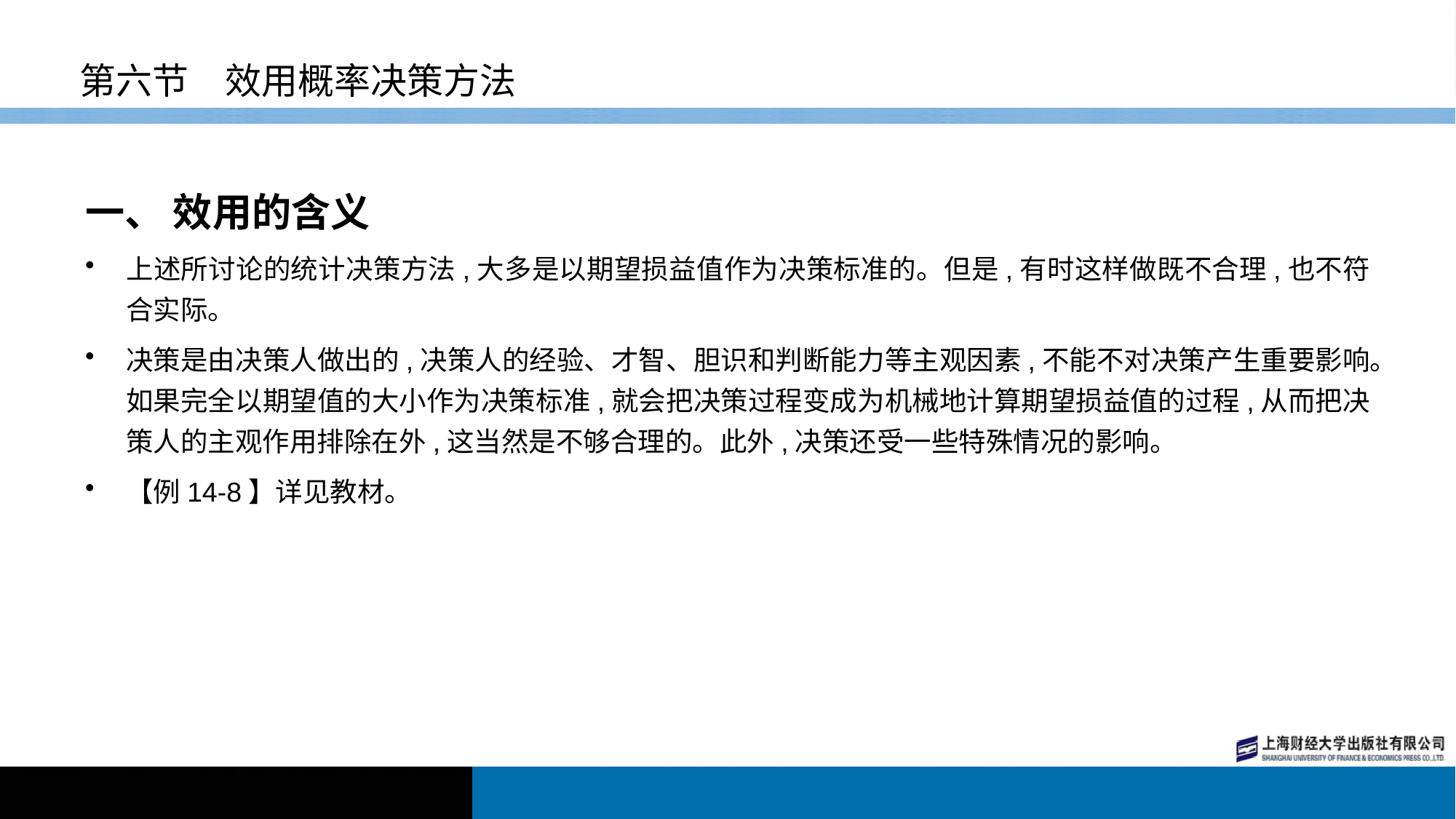

# 第六节　效用概率决策方法
一、 效用的含义
上述所讨论的统计决策方法,大多是以期望损益值作为决策标准的。但是,有时这样做既不合理,也不符合实际。
决策是由决策人做出的,决策人的经验、才智、胆识和判断能力等主观因素,不能不对决策产生重要影响。如果完全以期望值的大小作为决策标准,就会把决策过程变成为机械地计算期望损益值的过程,从而把决策人的主观作用排除在外,这当然是不够合理的。此外,决策还受一些特殊情况的影响。
【例14-8】详见教材。
15